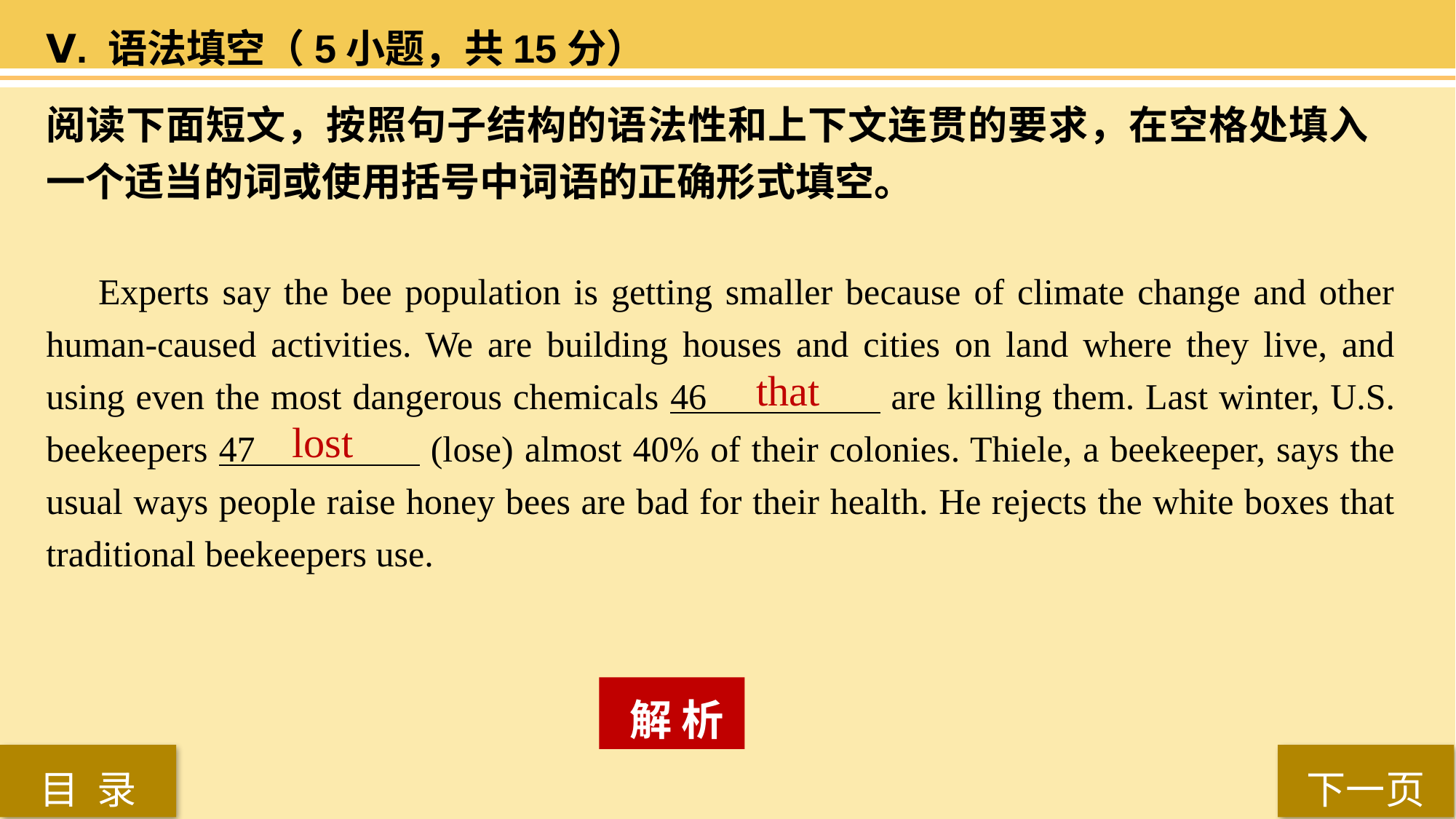

Ⅴ. 语法填空（5小题，共15分）
阅读下面短文，按照句子结构的语法性和上下文连贯的要求，在空格处填入一个适当的词或使用括号中词语的正确形式填空。
    Experts say the bee population is getting smaller because of climate change and other human-caused activities. We are building houses and cities on land where they live, and using even the most dangerous chemicals 46                 are killing them. Last winter, U.S. beekeepers 47                (lose) almost 40% of their colonies. Thiele, a beekeeper, says the usual ways people raise honey bees are bad for their health. He rejects the white boxes that traditional beekeepers use.
that
lost
 解 析